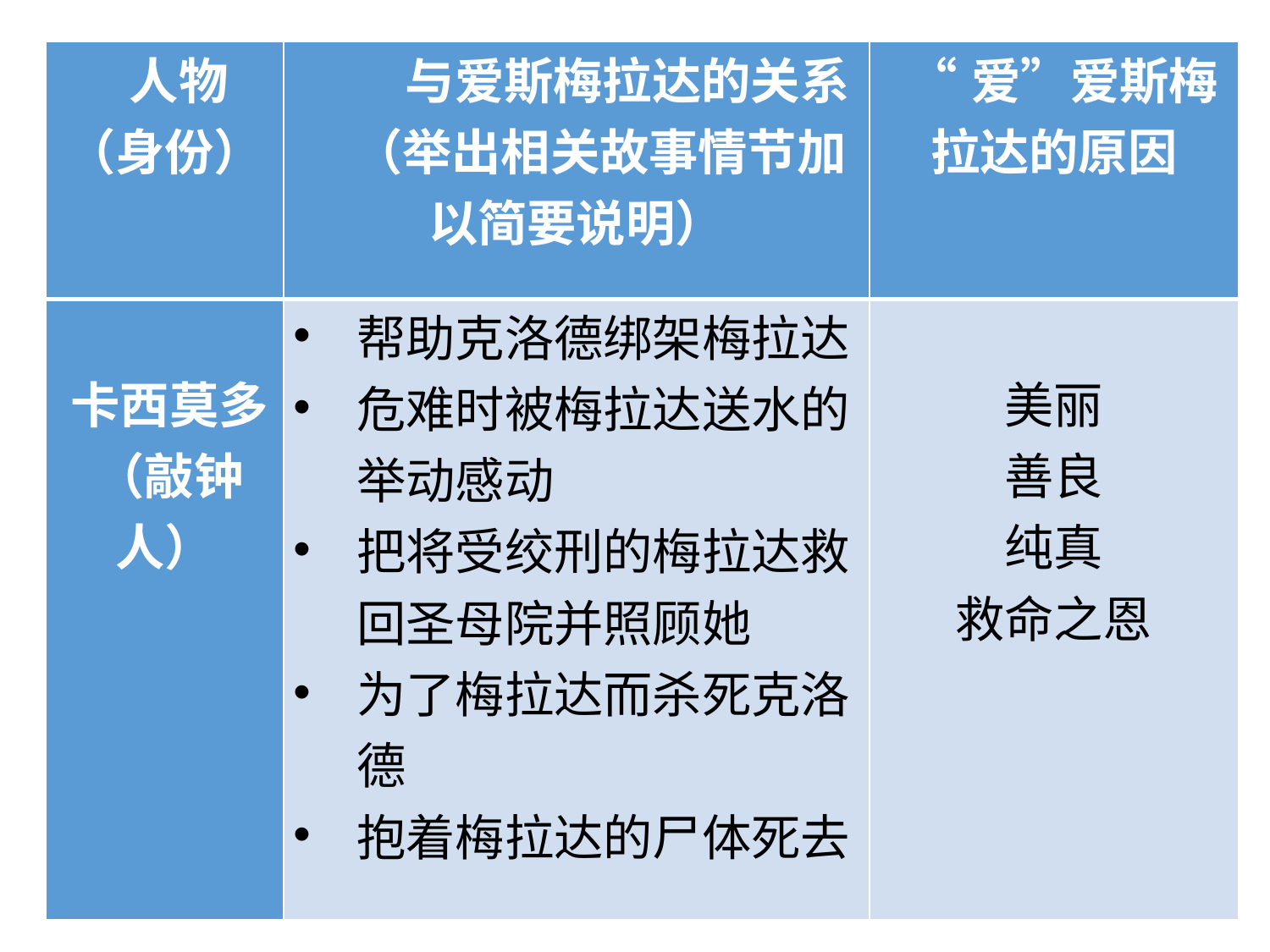

| 人物（身份） | 与爱斯梅拉达的关系 （举出相关故事情节加以简要说明） | “爱”爱斯梅拉达的原因 |
| --- | --- | --- |
| 卡西莫多 （敲钟人） | 帮助克洛德绑架梅拉达 危难时被梅拉达送水的举动感动 把将受绞刑的梅拉达救回圣母院并照顾她 为了梅拉达而杀死克洛德 抱着梅拉达的尸体死去 | 美丽 善良 纯真 救命之恩 |